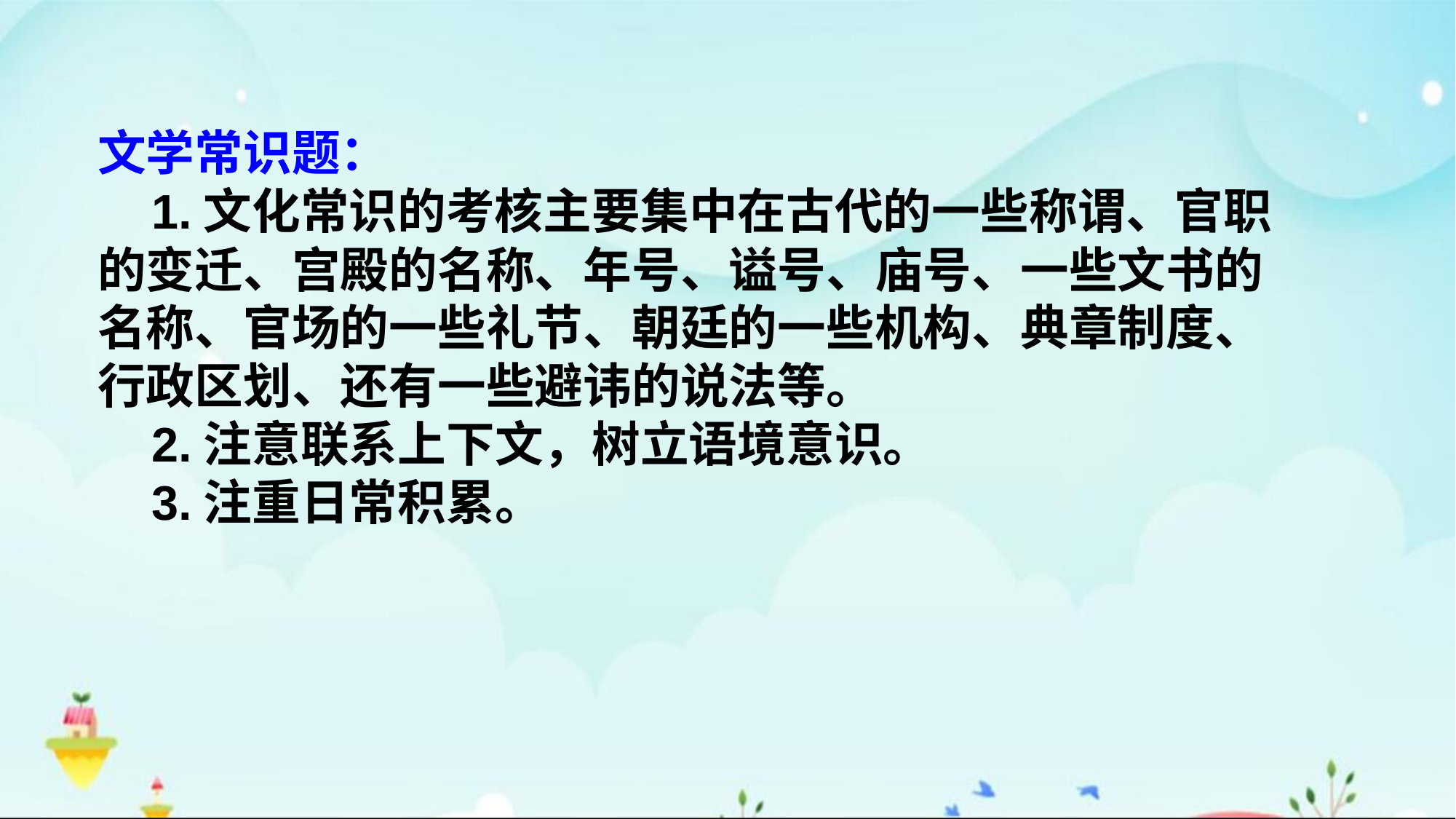

文学常识题：
    1.文化常识的考核主要集中在古代的一些称谓、官职的变迁、宫殿的名称、年号、谥号、庙号、一些文书的名称、官场的一些礼节、朝廷的一些机构、典章制度、行政区划、还有一些避讳的说法等。
    2.注意联系上下文，树立语境意识。
    3.注重日常积累。